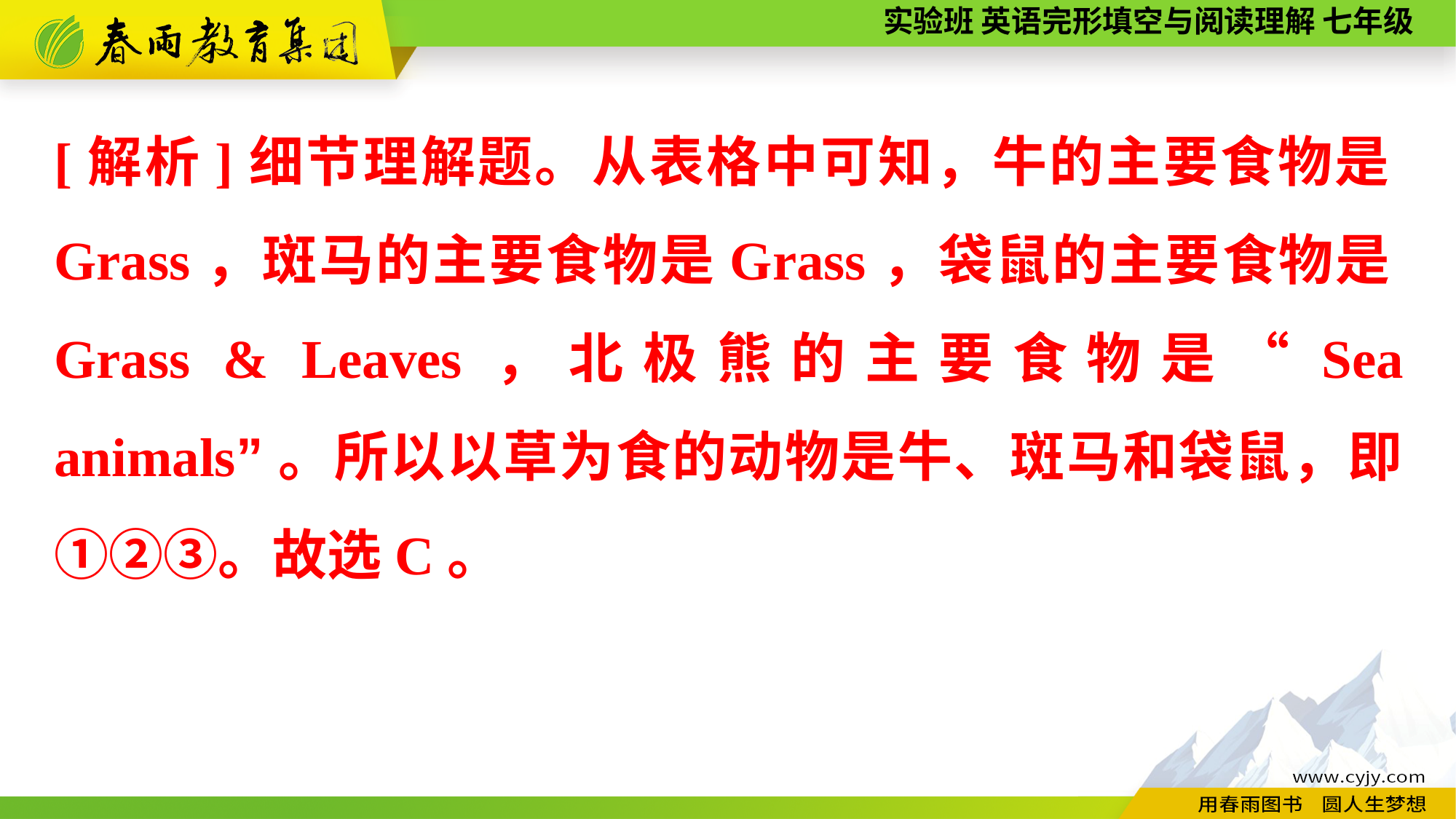

[解析]细节理解题。从表格中可知，牛的主要食物是Grass，斑马的主要食物是Grass，袋鼠的主要食物是Grass & Leaves，北极熊的主要食物是“Sea animals”。所以以草为食的动物是牛、斑马和袋鼠，即①②③。故选C。